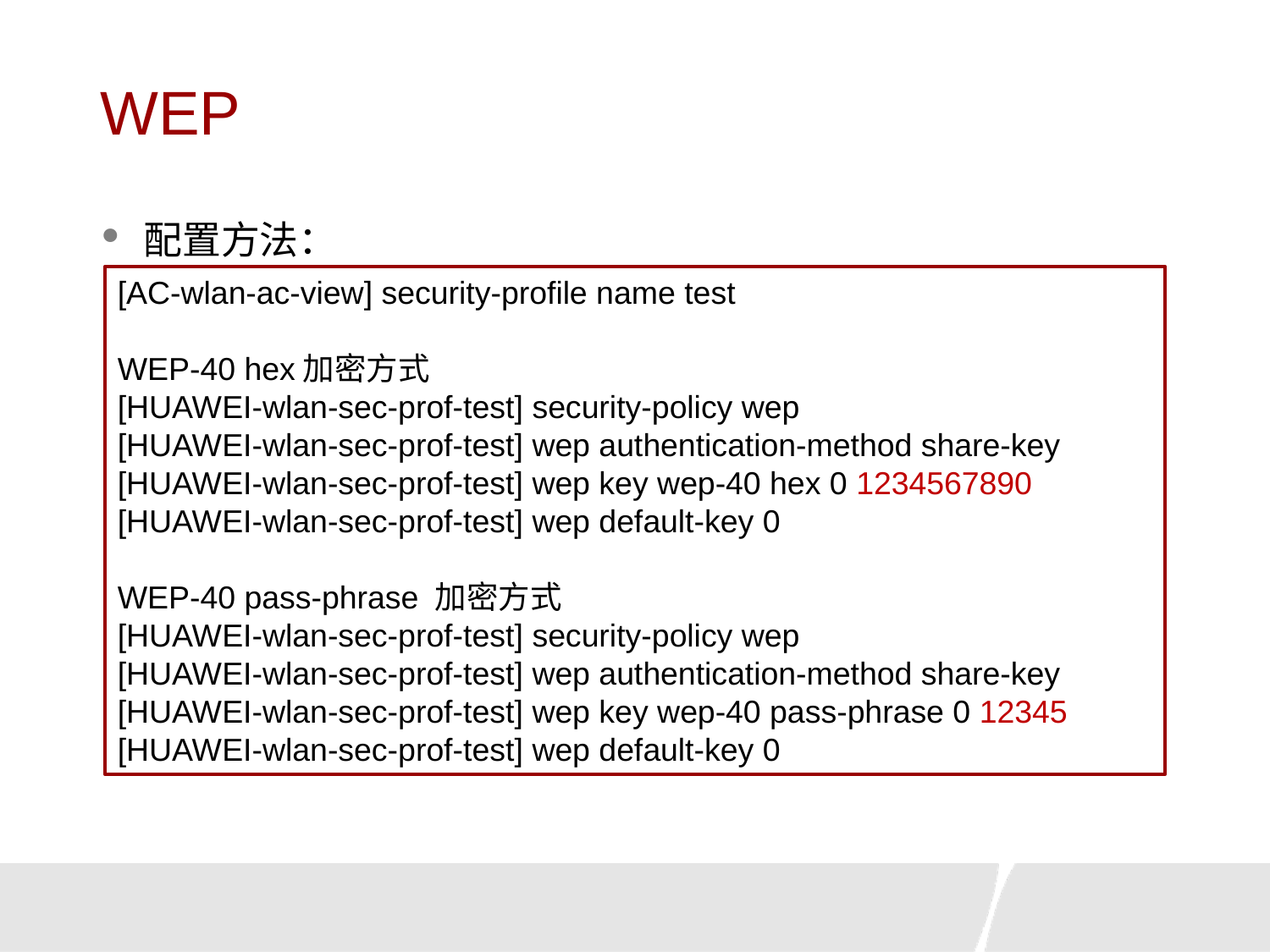

# WEP
配置方法：
[AC-wlan-ac-view] security-profile name test

WEP-40 hex加密方式
[HUAWEI-wlan-sec-prof-test] security-policy wep
[HUAWEI-wlan-sec-prof-test] wep authentication-method share-key
[HUAWEI-wlan-sec-prof-test] wep key wep-40 hex 0 1234567890
[HUAWEI-wlan-sec-prof-test] wep default-key 0

WEP-40 pass-phrase 加密方式
[HUAWEI-wlan-sec-prof-test] security-policy wep
[HUAWEI-wlan-sec-prof-test] wep authentication-method share-key
[HUAWEI-wlan-sec-prof-test] wep key wep-40 pass-phrase 0 12345
[HUAWEI-wlan-sec-prof-test] wep default-key 0